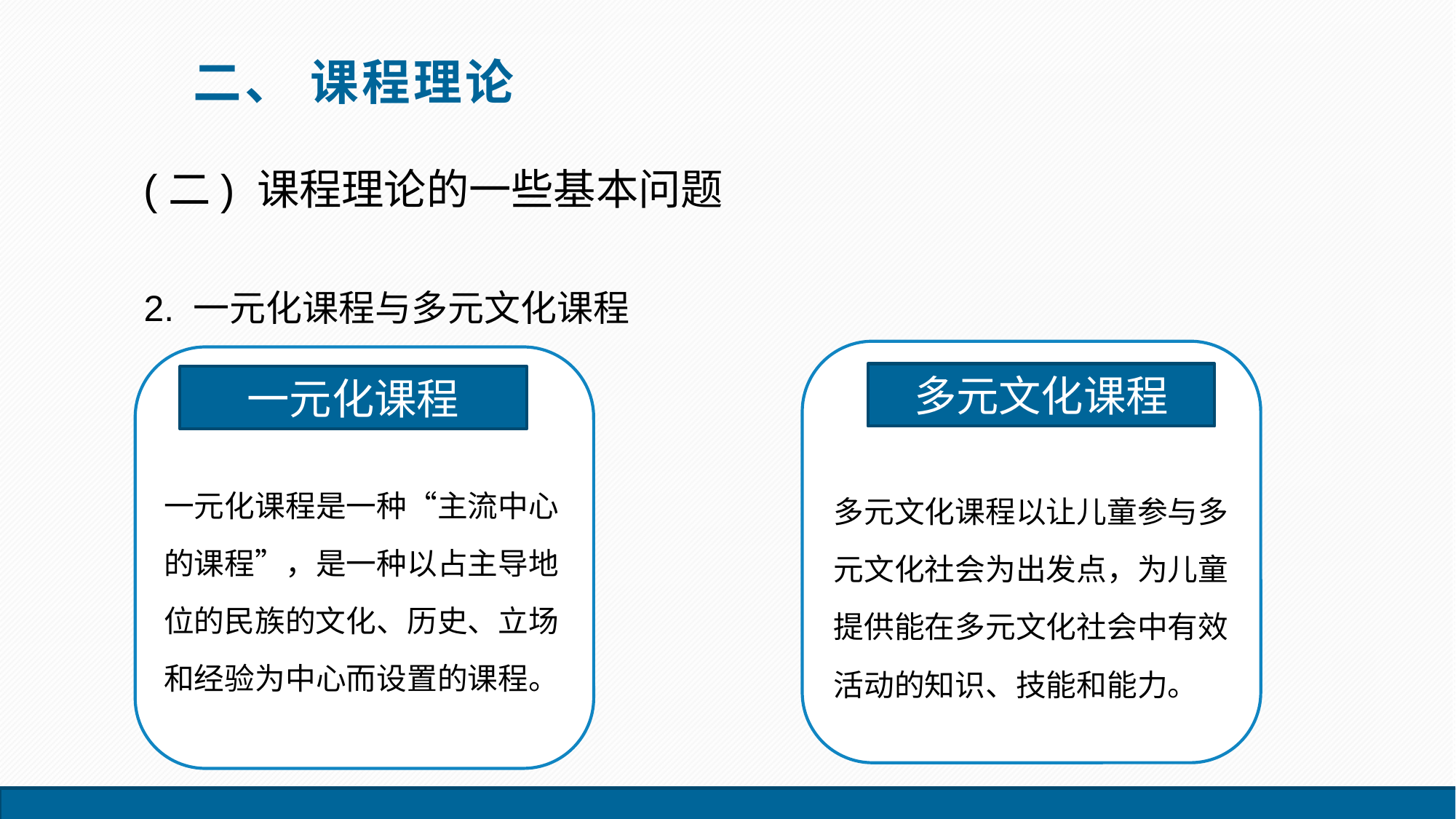

二、 课程理论
(二) 课程理论的一些基本问题

2. 一元化课程与多元文化课程

多元文化课程
一元化课程
一元化课程是一种“主流中心的课程”，是一种以占主导地位的民族的文化、历史、立场和经验为中心而设置的课程。
多元文化课程以让儿童参与多元文化社会为出发点，为儿童提供能在多元文化社会中有效活动的知识、技能和能力。